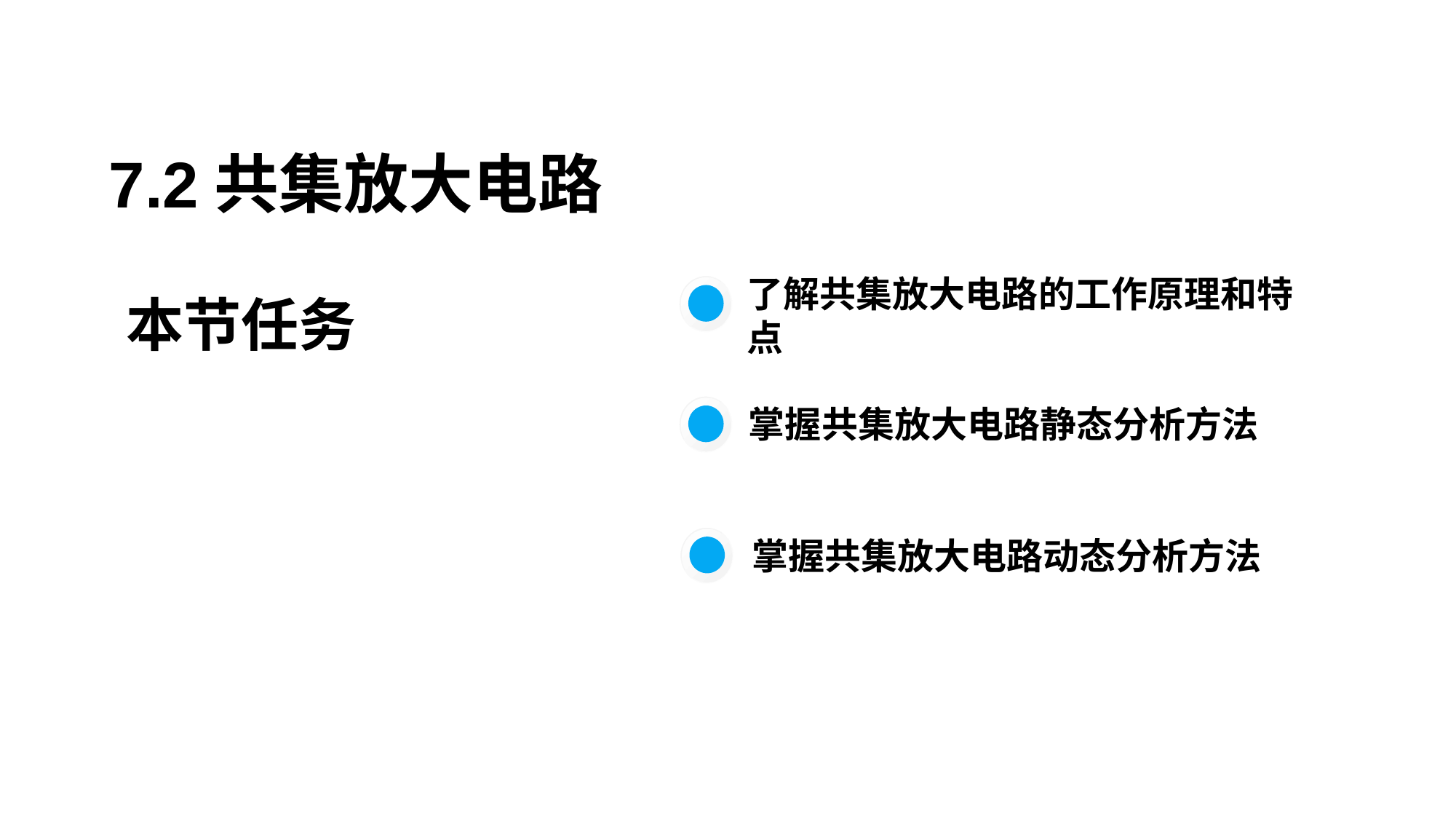

7.2共集放大电路
了解共集放大电路的工作原理和特点

本节任务
掌握共集放大电路静态分析方法

掌握共集放大电路动态分析方法